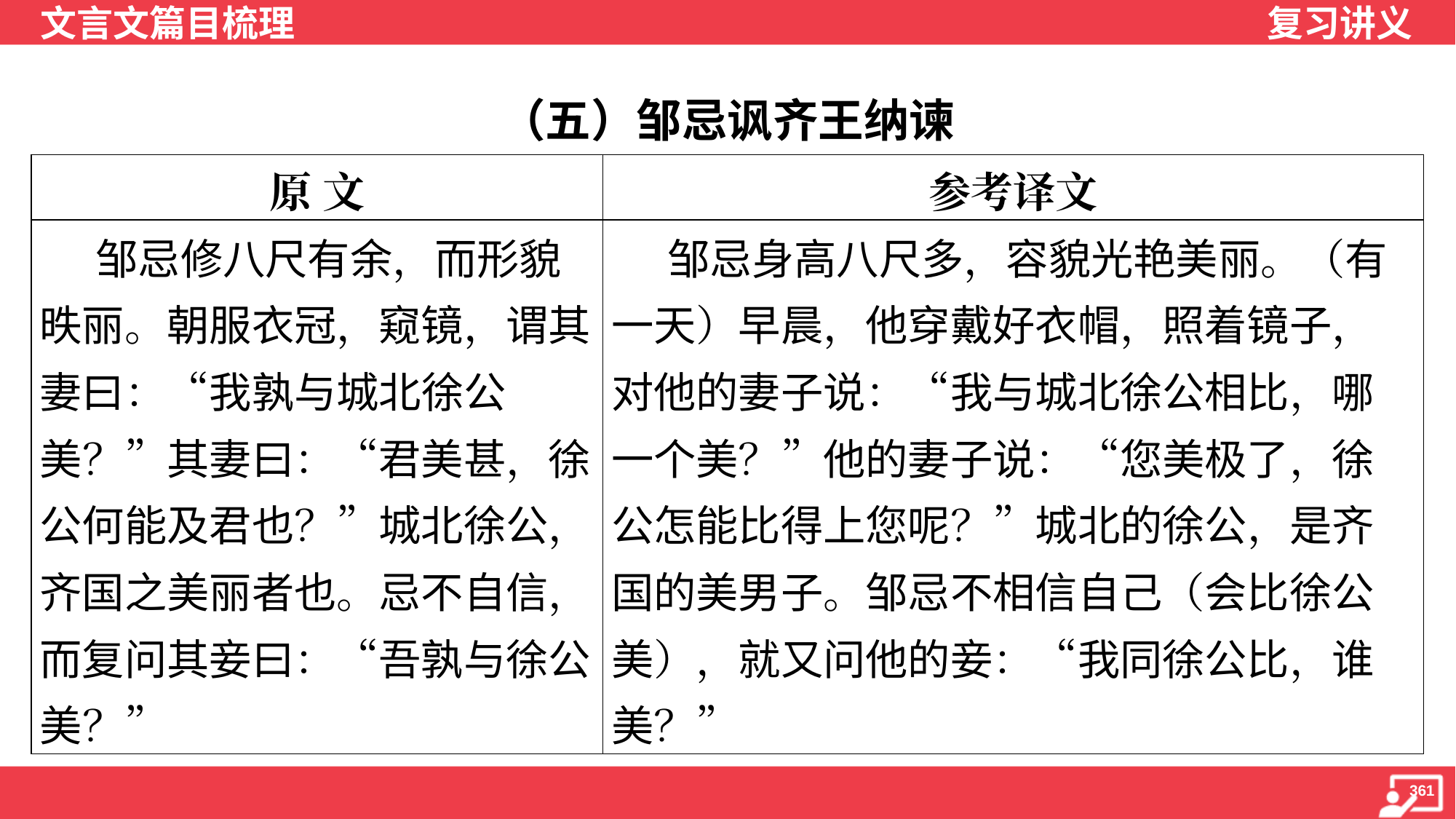

（五）邹忌讽齐王纳谏
| 原 文 | 参考译文 |
| --- | --- |
| 邹忌修八尺有余，而形貌昳丽。朝服衣冠，窥镜，谓其妻曰：“我孰与城北徐公美？”其妻曰：“君美甚，徐公何能及君也？”城北徐公，齐国之美丽者也。忌不自信，而复问其妾曰：“吾孰与徐公美？” | 邹忌身高八尺多，容貌光艳美丽。（有一天）早晨，他穿戴好衣帽，照着镜子，对他的妻子说：“我与城北徐公相比，哪一个美？”他的妻子说：“您美极了，徐公怎能比得上您呢？”城北的徐公，是齐国的美男子。邹忌不相信自己（会比徐公美），就又问他的妾：“我同徐公比，谁美？” |